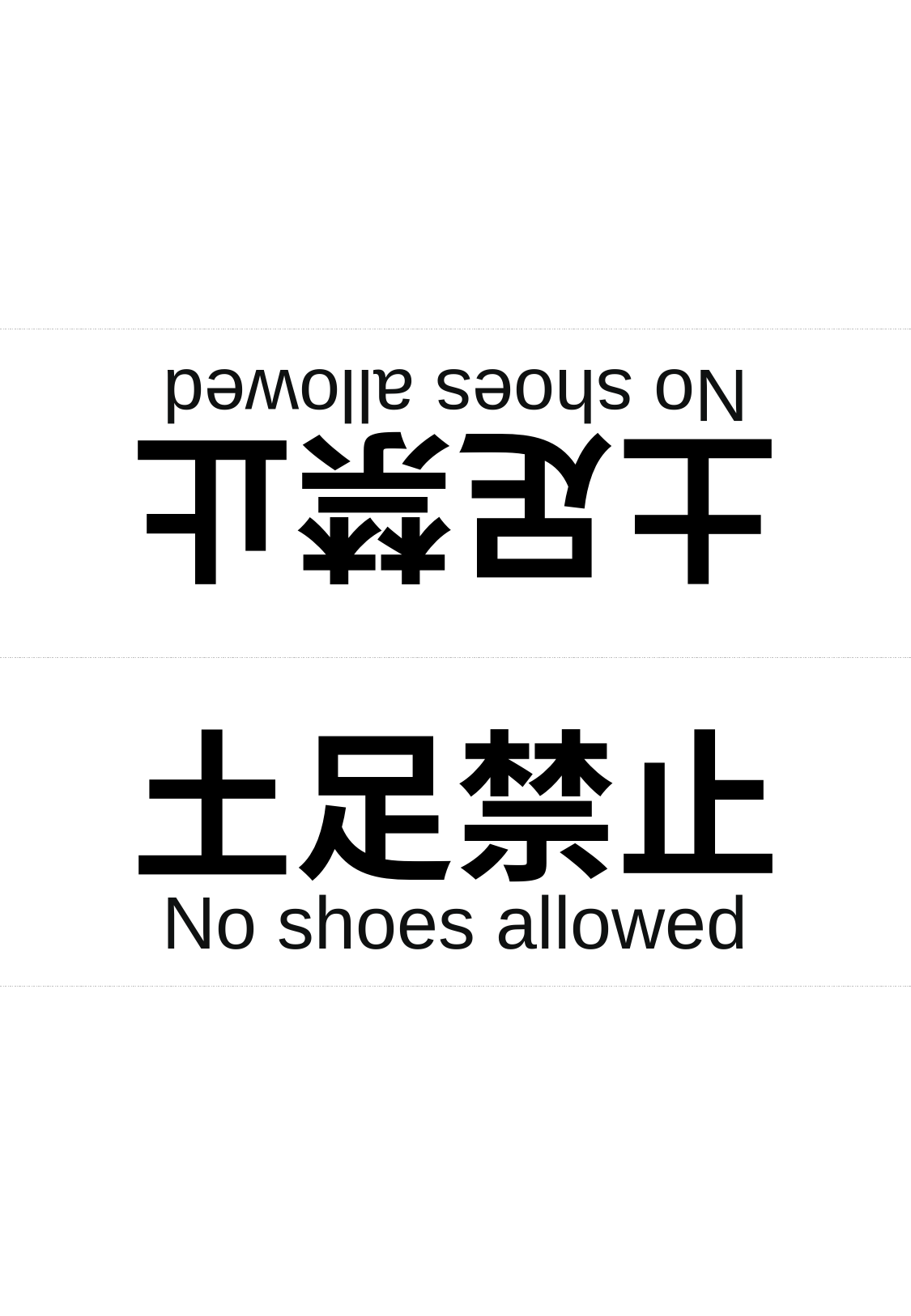

土足禁止
No shoes allowed
土足禁止
No shoes allowed